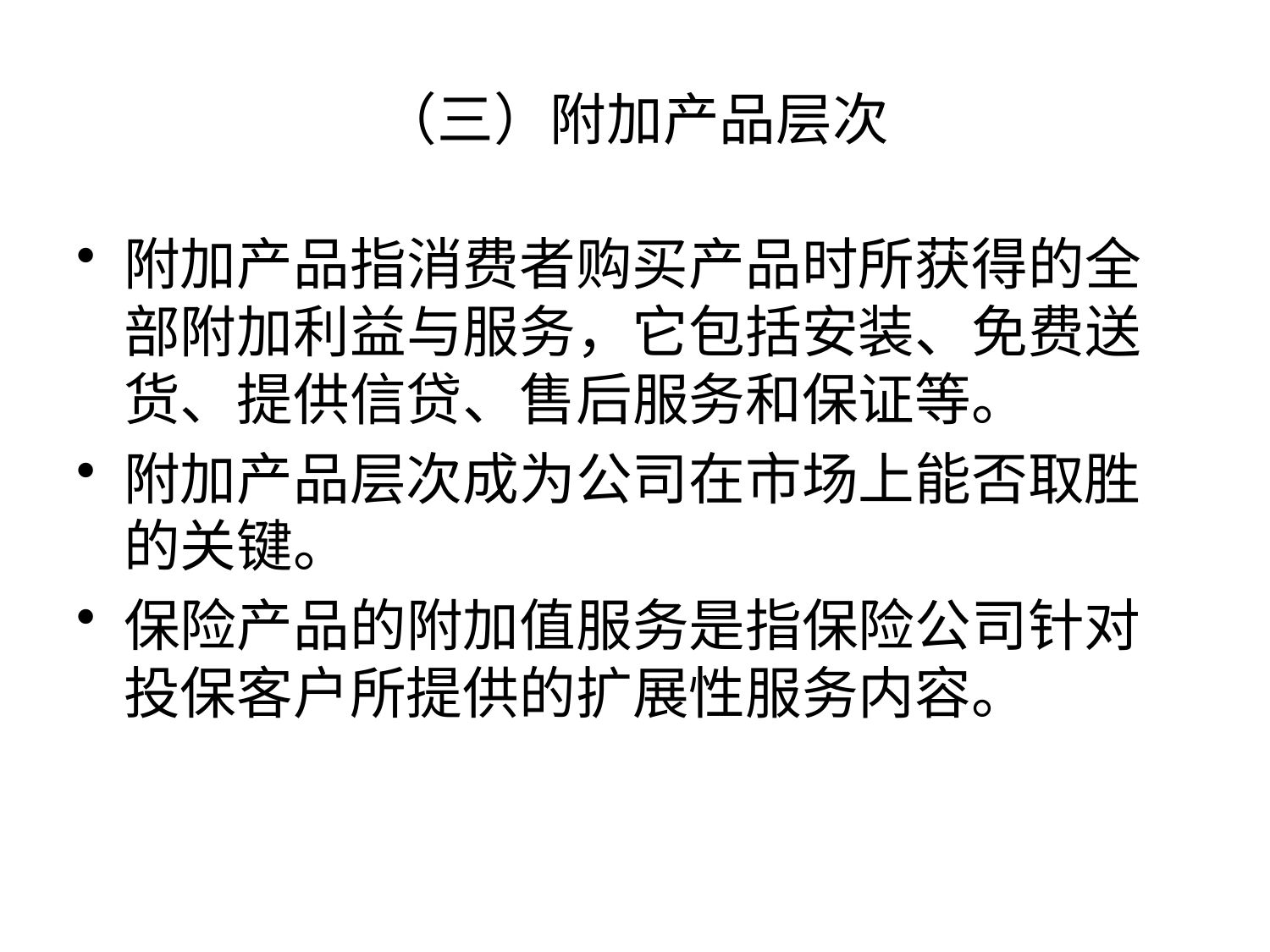

# （三）附加产品层次
附加产品指消费者购买产品时所获得的全部附加利益与服务，它包括安装、免费送货、提供信贷、售后服务和保证等。
附加产品层次成为公司在市场上能否取胜的关键。
保险产品的附加值服务是指保险公司针对投保客户所提供的扩展性服务内容。